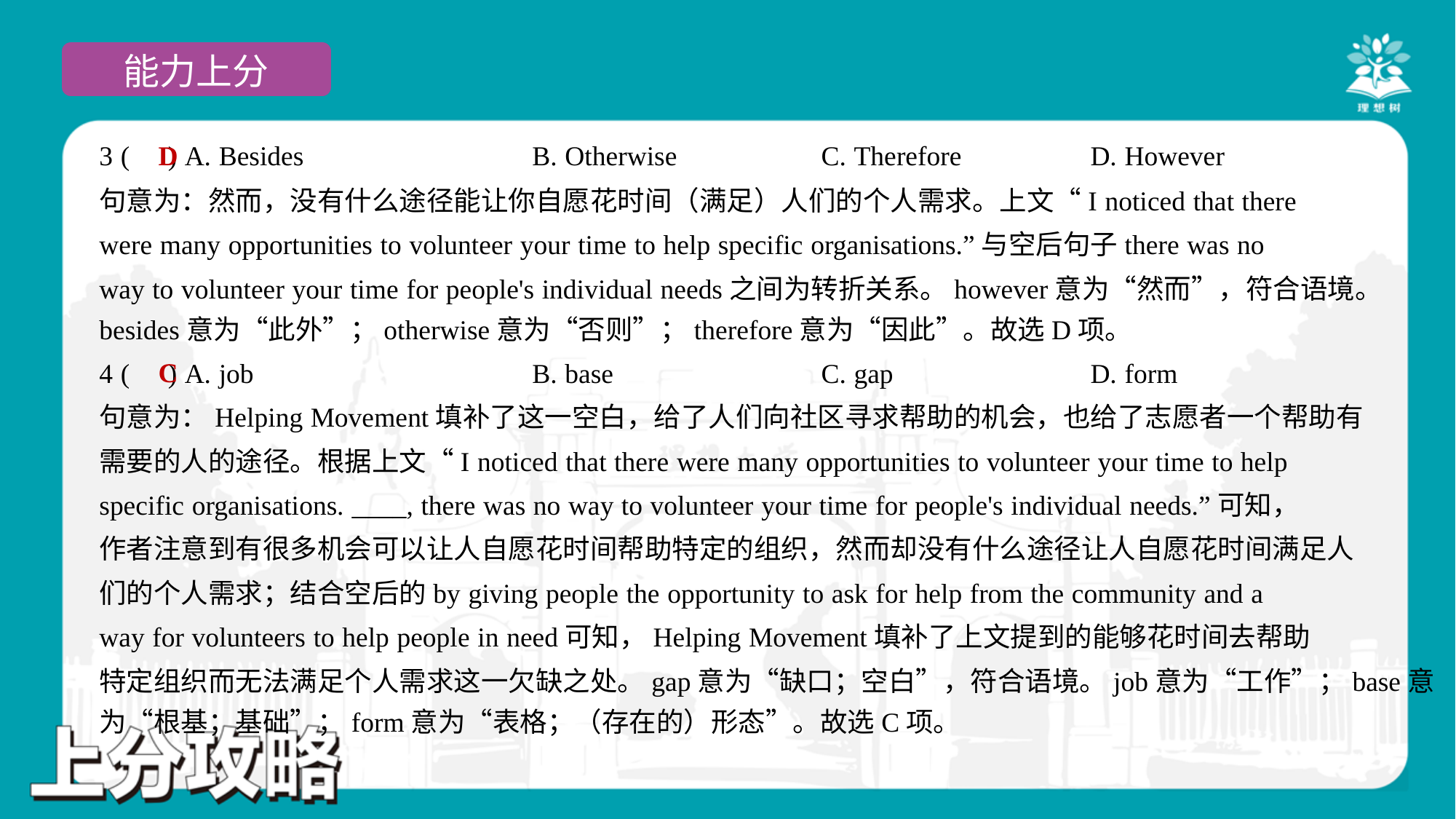

D
3 (     ) A. Besides	B. Otherwise	C. Therefore	D. However
句意为：然而，没有什么途径能让你自愿花时间（满足）人们的个人需求。上文“I noticed that there
were many opportunities to volunteer your time to help specific organisations.”与空后句子there was no
way to volunteer your time for people's individual needs之间为转折关系。however意为“然而”，符合语境。
besides意为“此外”；otherwise意为“否则”；therefore意为“因此”。故选D项。
C
4 (     ) A. job	B. base	C. gap	D. form
句意为：Helping Movement填补了这一空白，给了人们向社区寻求帮助的机会，也给了志愿者一个帮助有
需要的人的途径。根据上文“I noticed that there were many opportunities to volunteer your time to help
specific organisations. ____, there was no way to volunteer your time for people's individual needs.”可知，
作者注意到有很多机会可以让人自愿花时间帮助特定的组织，然而却没有什么途径让人自愿花时间满足人
们的个人需求；结合空后的by giving people the opportunity to ask for help from the community and a
way for volunteers to help people in need可知，Helping Movement填补了上文提到的能够花时间去帮助
特定组织而无法满足个人需求这一欠缺之处。gap意为“缺口；空白”，符合语境。job意为“工作”；base意
为“根基；基础”；form意为“表格；（存在的）形态”。故选C项。